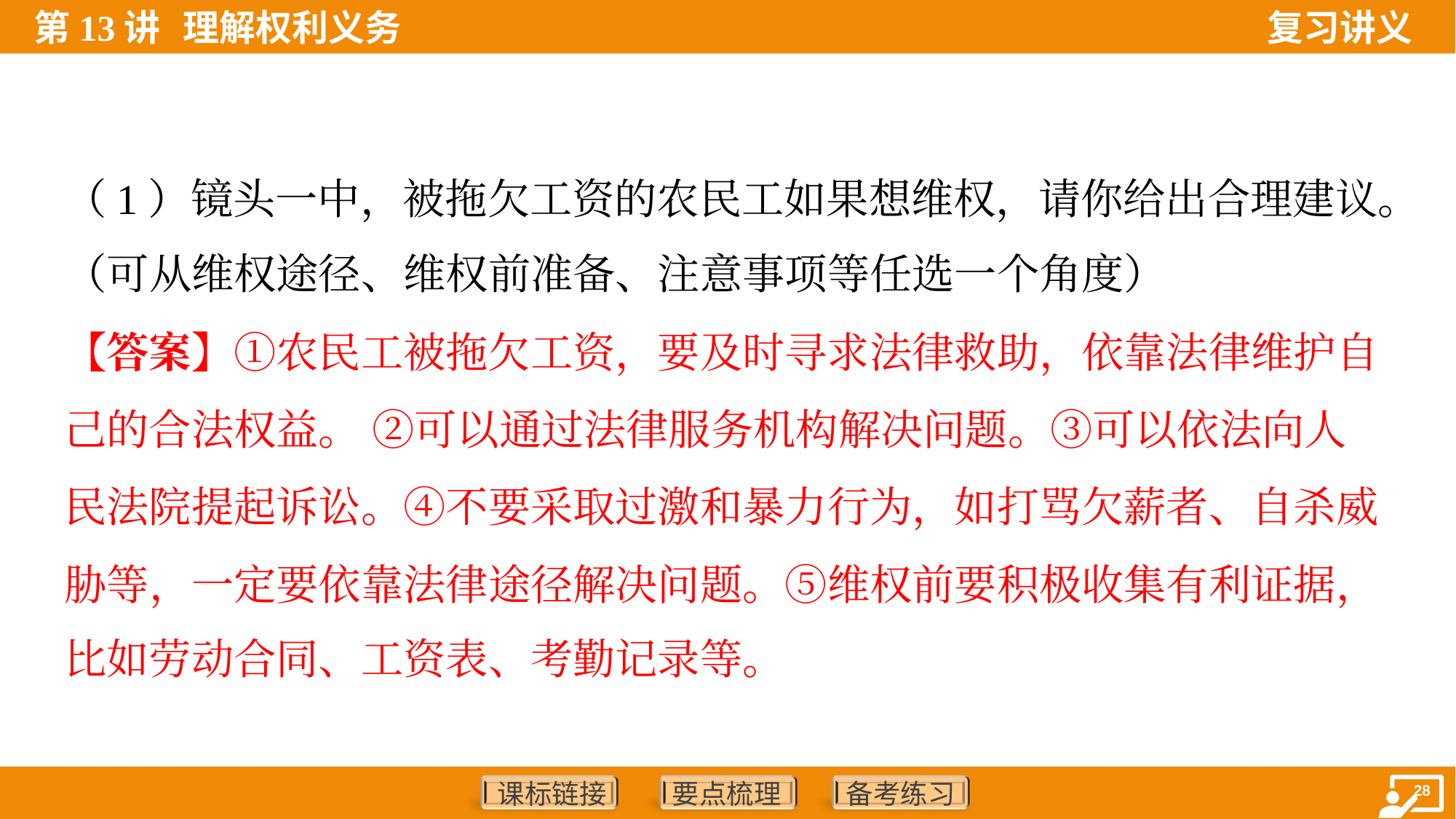

（1）镜头一中，被拖欠工资的农民工如果想维权，请你给出合理建议。
（可从维权途径、维权前准备、注意事项等任选一个角度）
【答案】①农民工被拖欠工资，要及时寻求法律救助，依靠法律维护自
己的合法权益。 ②可以通过法律服务机构解决问题。③可以依法向人
民法院提起诉讼。④不要采取过激和暴力行为，如打骂欠薪者、自杀威
胁等，一定要依靠法律途径解决问题。⑤维权前要积极收集有利证据，
比如劳动合同、工资表、考勤记录等。